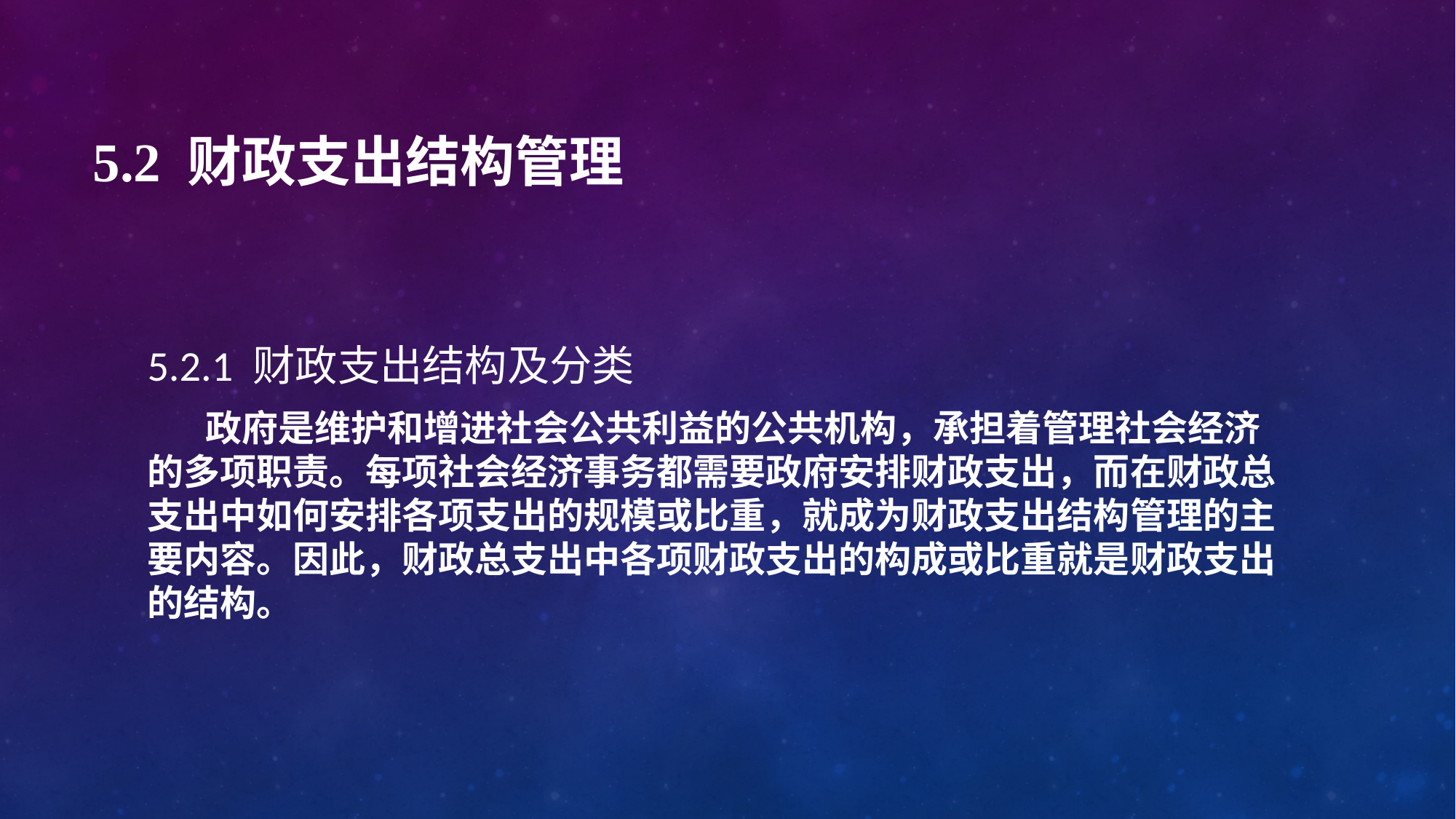

# 5.2 财政支出结构管理
5.2.1 财政支出结构及分类
      政府是维护和增进社会公共利益的公共机构，承担着管理社会经济的多项职责。每项社会经济事务都需要政府安排财政支出，而在财政总支出中如何安排各项支出的规模或比重，就成为财政支出结构管理的主要内容。因此，财政总支出中各项财政支出的构成或比重就是财政支出的结构。